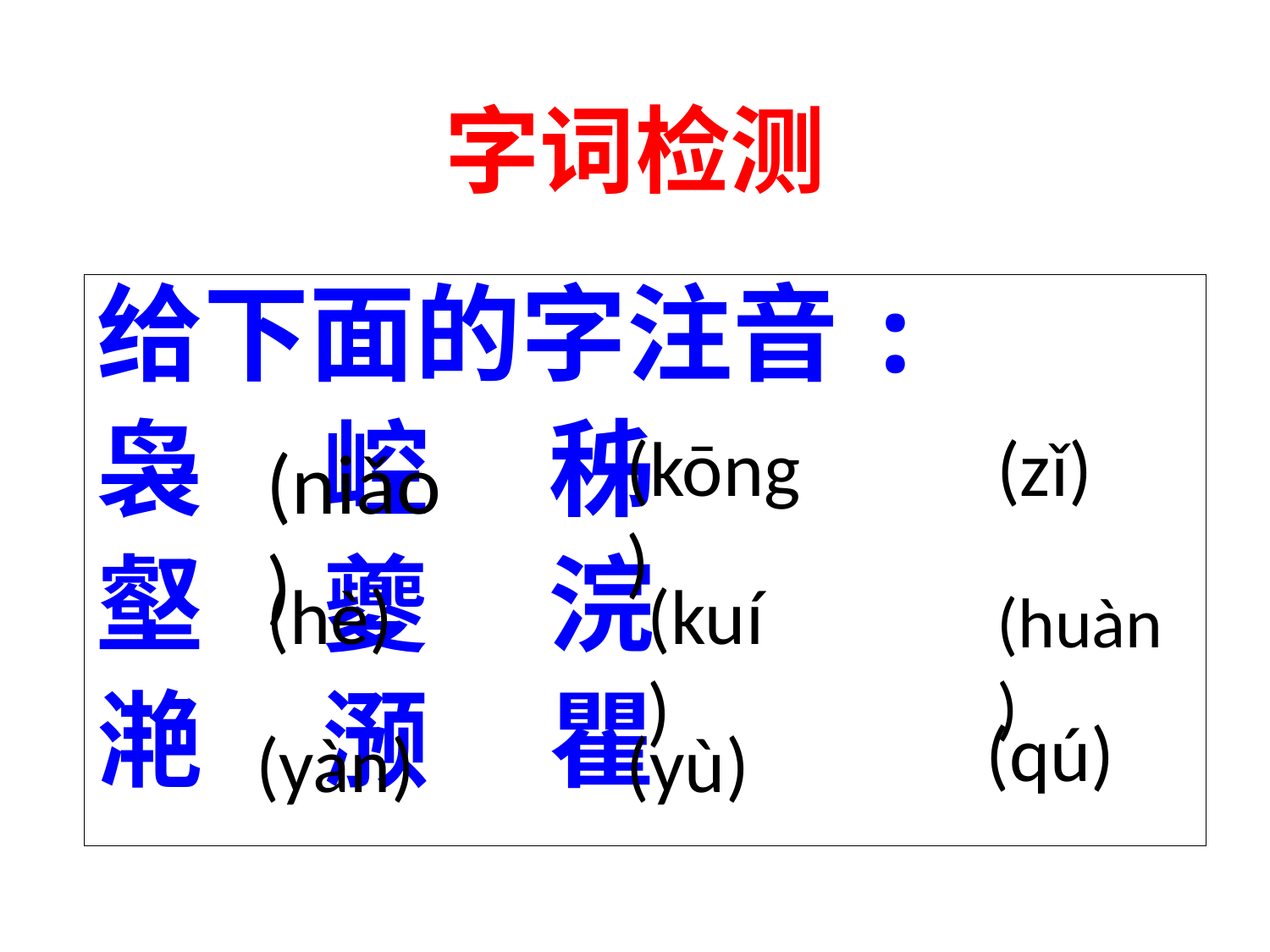

# 字词检测
给下面的字注音:
袅     崆     秭
壑     夔     浣
滟     滪     瞿
(kōng)
(zǐ)
(niǎo)

(hè)
(kuí)
(huàn)
(qú)
(yàn)
(yù)